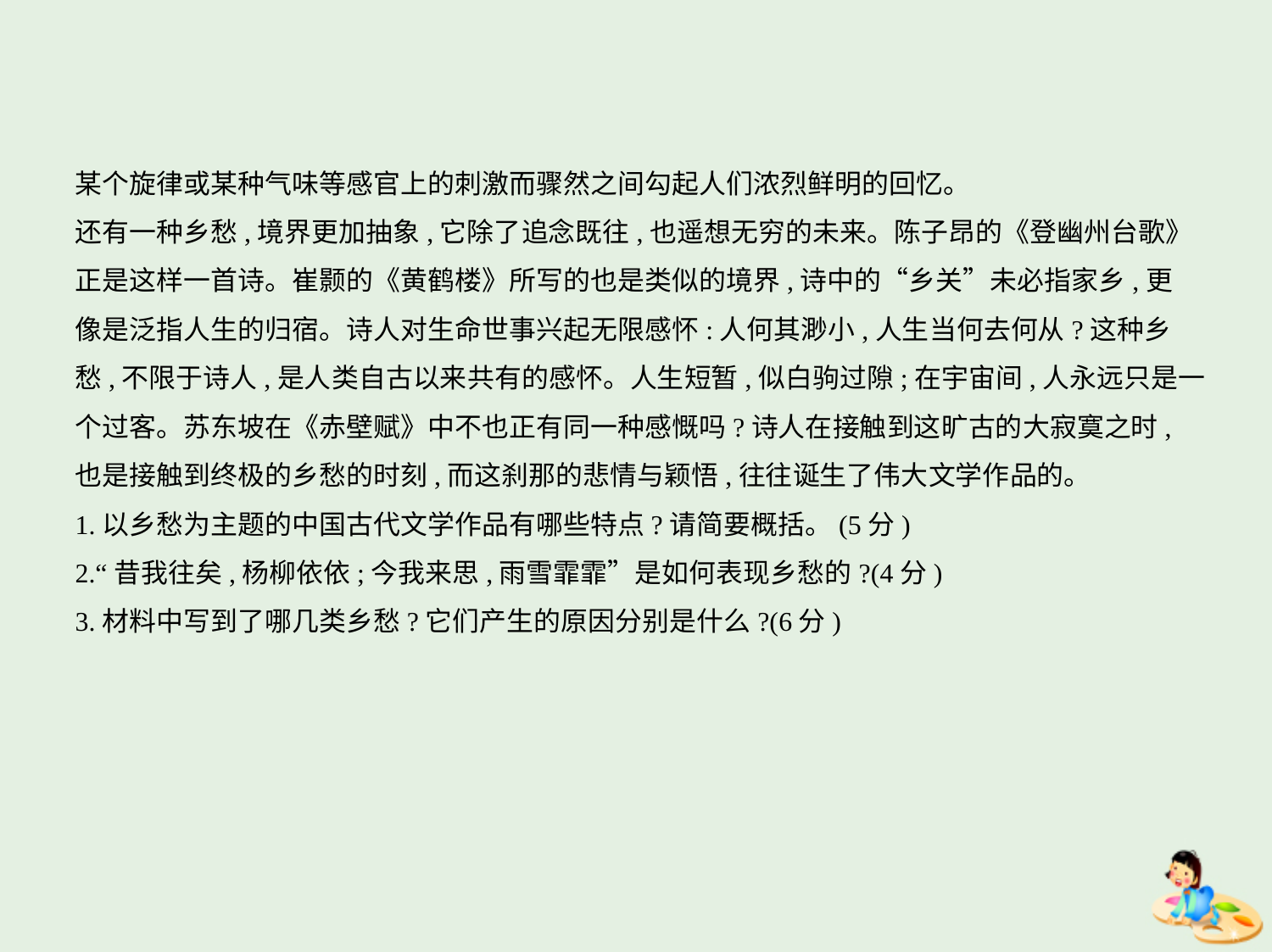

某个旋律或某种气味等感官上的刺激而骤然之间勾起人们浓烈鲜明的回忆。
还有一种乡愁,境界更加抽象,它除了追念既往,也遥想无穷的未来。陈子昂的《登幽州台歌》
正是这样一首诗。崔颢的《黄鹤楼》所写的也是类似的境界,诗中的“乡关”未必指家乡,更
像是泛指人生的归宿。诗人对生命世事兴起无限感怀:人何其渺小,人生当何去何从?这种乡
愁,不限于诗人,是人类自古以来共有的感怀。人生短暂,似白驹过隙;在宇宙间,人永远只是一
个过客。苏东坡在《赤壁赋》中不也正有同一种感慨吗?诗人在接触到这旷古的大寂寞之时,
也是接触到终极的乡愁的时刻,而这刹那的悲情与颖悟,往往诞生了伟大文学作品的。
1.以乡愁为主题的中国古代文学作品有哪些特点?请简要概括。(5分)
2.“昔我往矣,杨柳依依;今我来思,雨雪霏霏”是如何表现乡愁的?(4分)
3.材料中写到了哪几类乡愁?它们产生的原因分别是什么?(6分)